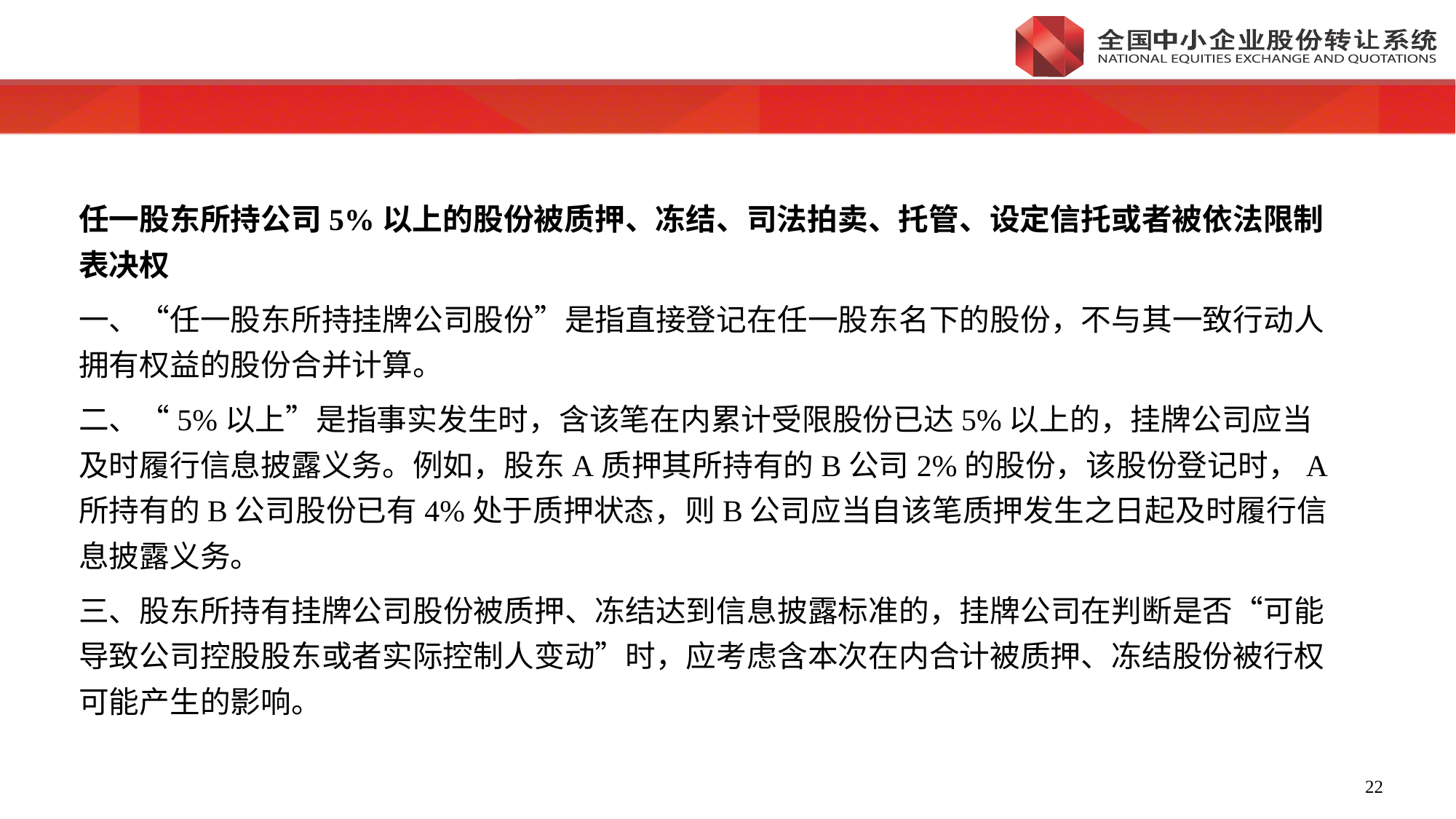

任一股东所持公司5%以上的股份被质押、冻结、司法拍卖、托管、设定信托或者被依法限制表决权
一、“任一股东所持挂牌公司股份”是指直接登记在任一股东名下的股份，不与其一致行动人拥有权益的股份合并计算。
二、“5%以上”是指事实发生时，含该笔在内累计受限股份已达5%以上的，挂牌公司应当及时履行信息披露义务。例如，股东A质押其所持有的B公司2%的股份，该股份登记时，A所持有的B公司股份已有4%处于质押状态，则B公司应当自该笔质押发生之日起及时履行信息披露义务。
三、股东所持有挂牌公司股份被质押、冻结达到信息披露标准的，挂牌公司在判断是否“可能导致公司控股股东或者实际控制人变动”时，应考虑含本次在内合计被质押、冻结股份被行权可能产生的影响。